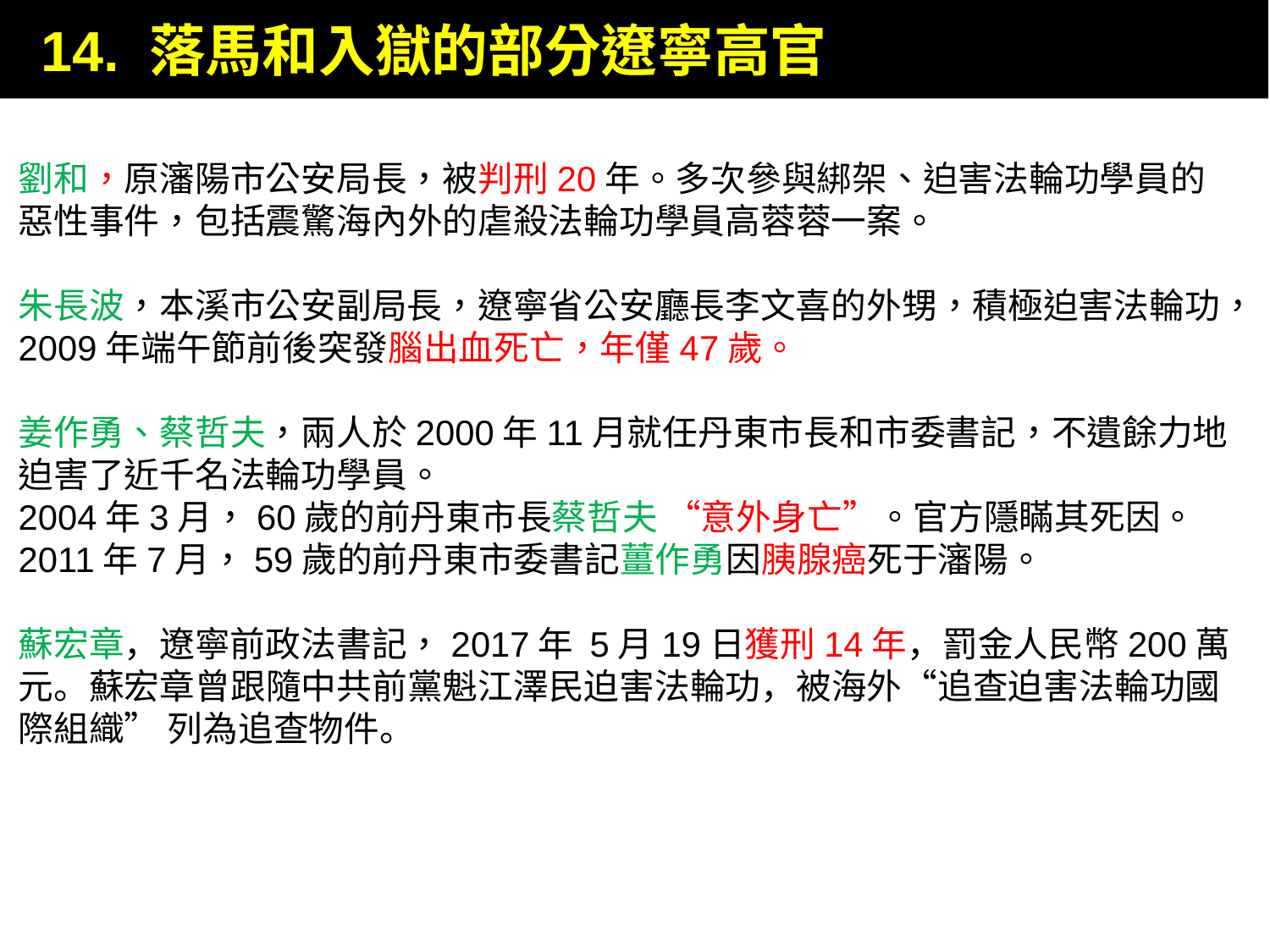

14. 落馬和入獄的部分遼寧高官

劉和，原瀋陽市公安局長，被判刑20年。多次參與綁架、迫害法輪功學員的惡性事件，包括震驚海內外的虐殺法輪功學員高蓉蓉一案。

朱長波，本溪市公安副局長，遼寧省公安廳長李文喜的外甥，積極迫害法輪功，2009年端午節前後突發腦出血死亡，年僅47歲。

姜作勇、蔡哲夫，兩人於2000年11月就任丹東市長和市委書記，不遺餘力地迫害了近千名法輪功學員。
2004年3月，60歲的前丹東市長蔡哲夫 “意外身亡”。官方隱瞞其死因。
2011年7月，59歲的前丹東市委書記薑作勇因胰腺癌死于瀋陽。

蘇宏章，遼寧前政法書記，2017年 5月19日獲刑14年，罰金人民幣200萬元。蘇宏章曾跟隨中共前黨魁江澤民迫害法輪功，被海外“追查迫害法輪功國際組織” 列為追查物件。